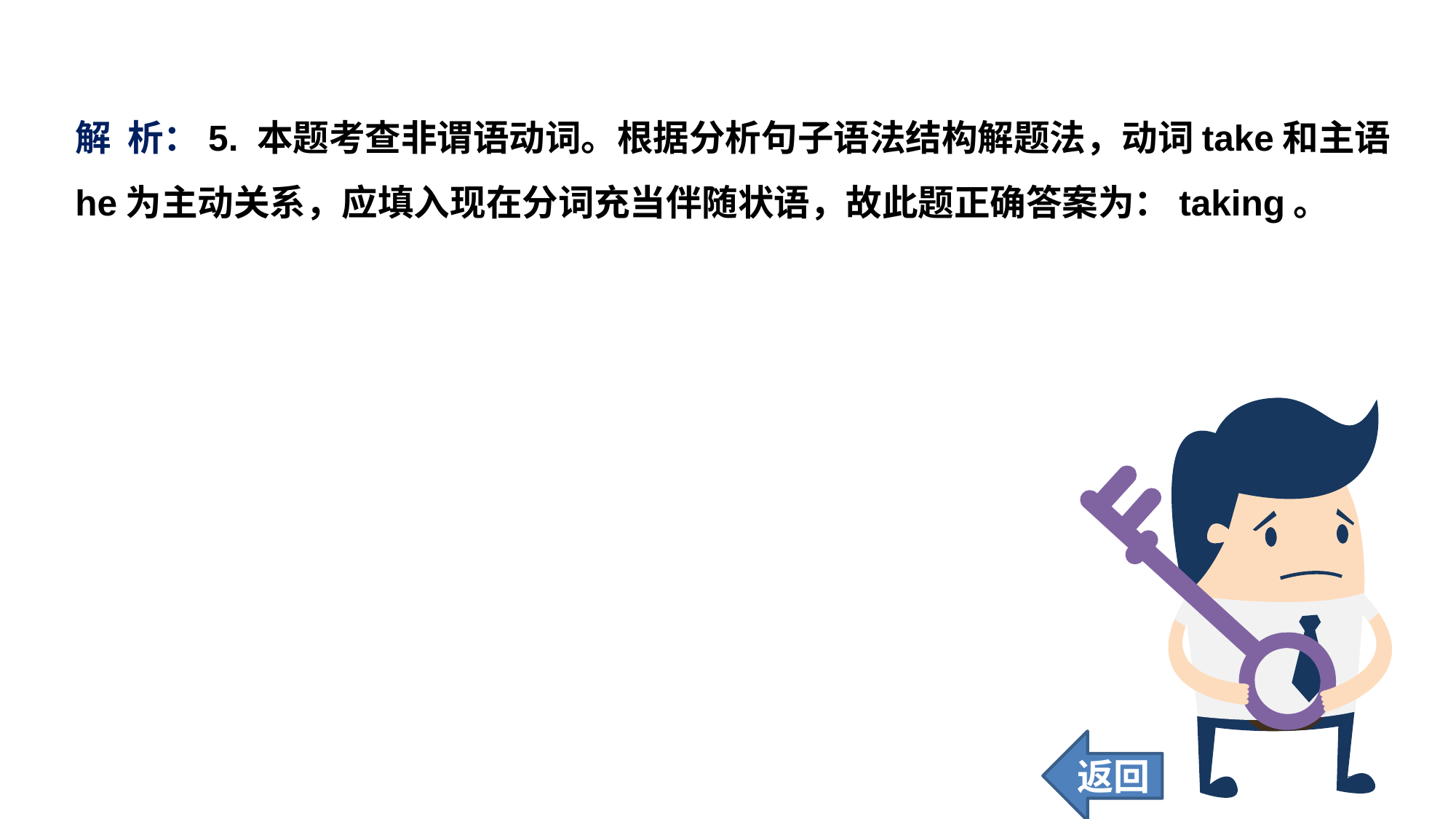

解  析：5. 本题考查非谓语动词。根据分析句子语法结构解题法，动词take和主语he为主动关系，应填入现在分词充当伴随状语，故此题正确答案为：taking。

返回
212